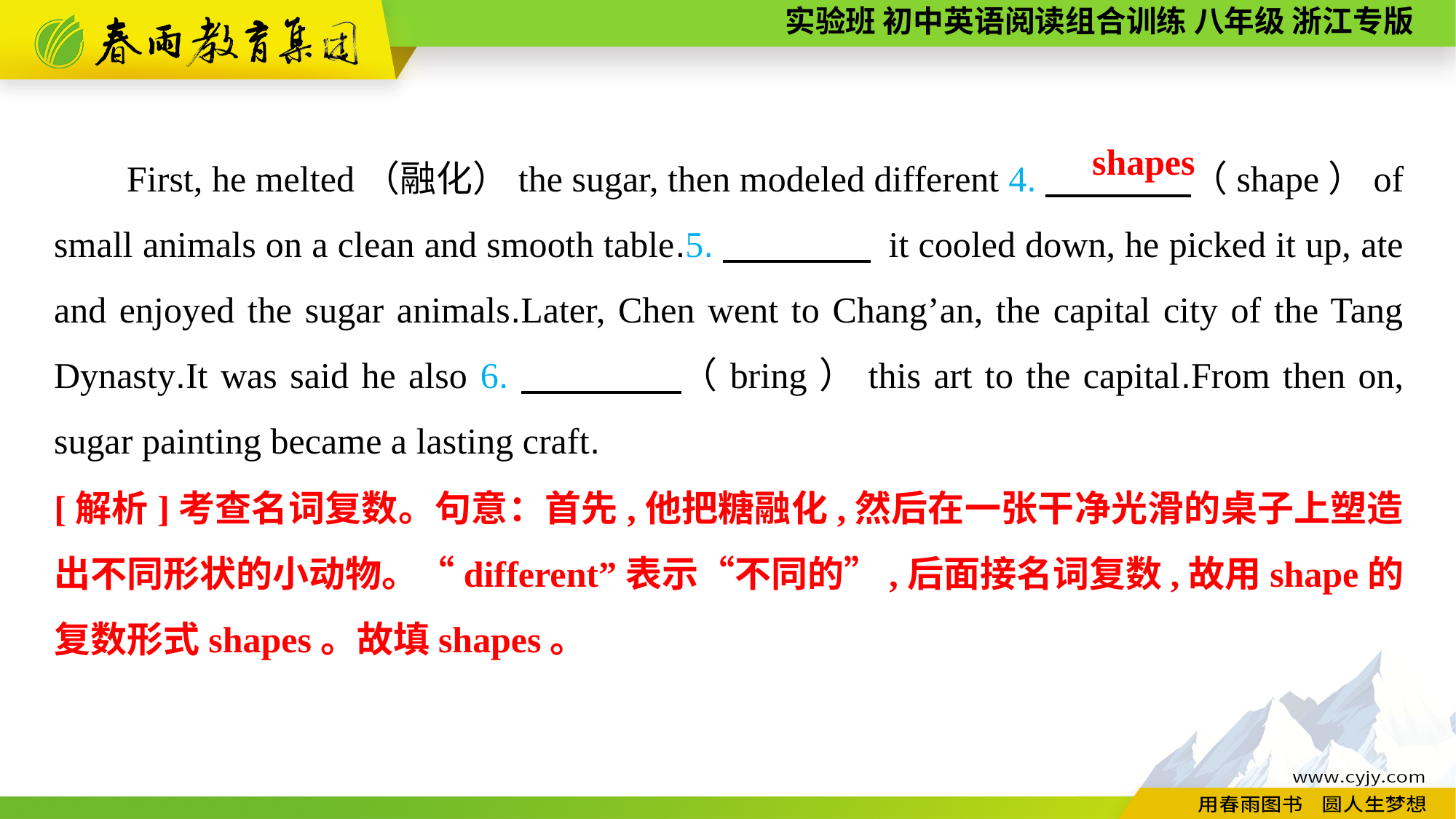

First, he melted（融化）the sugar, then modeled different 4.　　　　（shape）of small animals on a clean and smooth table.5.　　　　 it cooled down, he picked it up, ate and enjoyed the sugar animals.Later, Chen went to Chang’an, the capital city of the Tang Dynasty.It was said he also 6.　　　　（bring）this art to the capital.From then on, sugar painting became a lasting craft.
shapes
[解析]考查名词复数。句意：首先,他把糖融化,然后在一张干净光滑的桌子上塑造出不同形状的小动物。“different”表示“不同的”,后面接名词复数,故用shape的复数形式shapes。故填shapes。